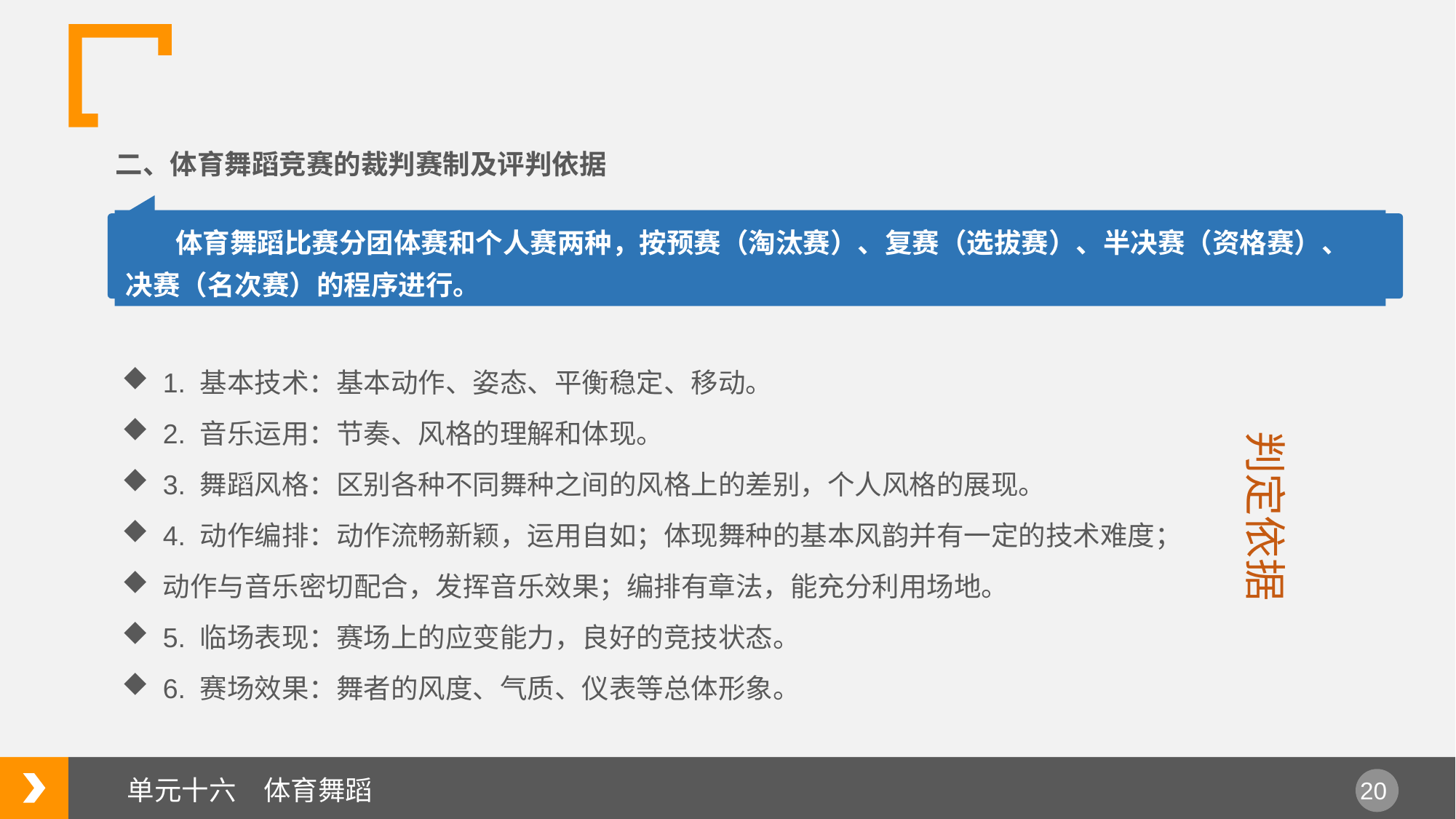

二、体育舞蹈竞赛的裁判赛制及评判依据

       体育舞蹈比赛分团体赛和个人赛两种，按预赛（淘汰赛）、复赛（选拔赛）、半决赛（资格赛）、决赛（名次赛）的程序进行。

1. 基本技术：基本动作、姿态、平衡稳定、移动。
2. 音乐运用：节奏、风格的理解和体现。
3. 舞蹈风格：区别各种不同舞种之间的风格上的差别，个人风格的展现。
4. 动作编排：动作流畅新颖，运用自如；体现舞种的基本风韵并有一定的技术难度；
动作与音乐密切配合，发挥音乐效果；编排有章法，能充分利用场地。
5. 临场表现：赛场上的应变能力，良好的竞技状态。
6. 赛场效果：舞者的风度、气质、仪表等总体形象。
判定依据
单元十六　体育舞蹈